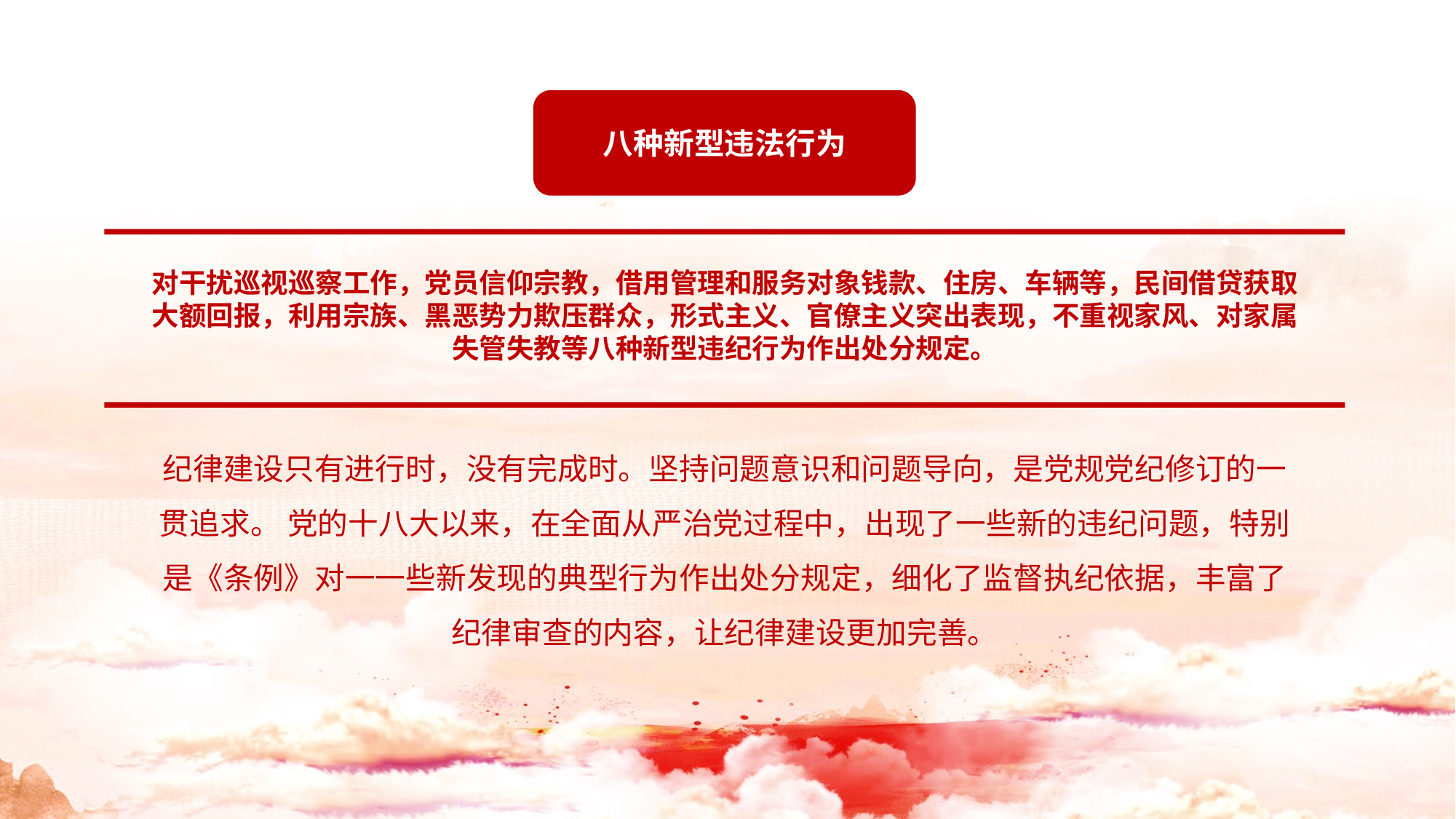

八种新型违法行为

对干扰巡视巡察工作，党员信仰宗教，借用管理和服务对象钱款、住房、车辆等，民间借贷获取大额回报，利用宗族、黑恶势力欺压群众，形式主义、官僚主义突出表现，不重视家风、对家属失管失教等八种新型违纪行为作出处分规定。
纪律建设只有进行时，没有完成时。坚持问题意识和问题导向，是党规党纪修订的一贯追求。 党的十八大以来，在全面从严治党过程中，出现了一些新的违纪问题，特别是《条例》对一一些新发现的典型行为作出处分规定，细化了监督执纪依据，丰富了纪律审查的内容，让纪律建设更加完善。